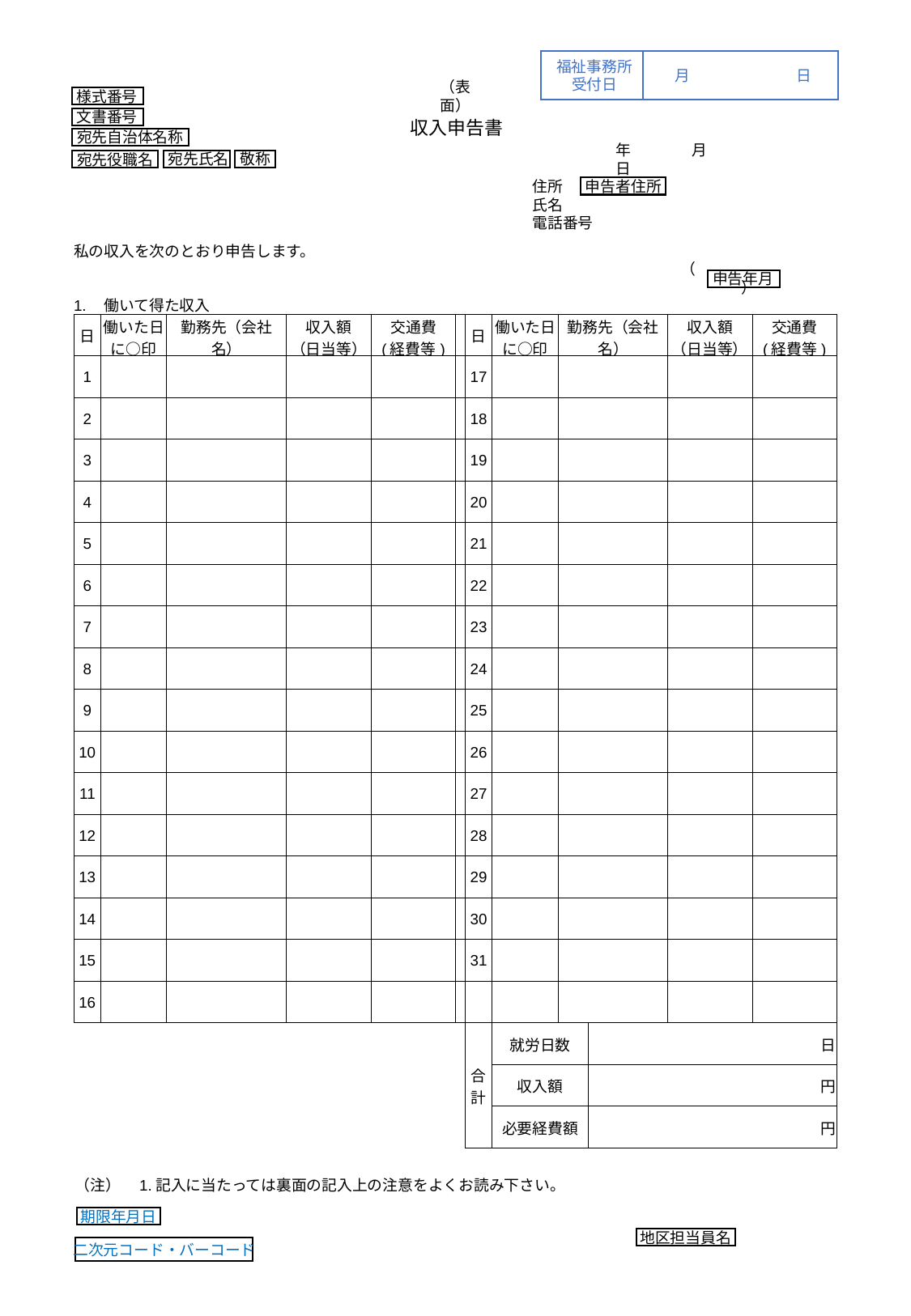

福祉事務所
受付日
月	日
（表面）
様式番号
文書番号
収入申告書
宛先自治体名称
敬称
宛先氏名
宛先役職名

　　住所
　　氏名
　　電話番号

私の収入を次のとおり申告します。

働いて得た収入
　　年　　　　月　　　日
申告者住所
（　　　　　　　　　　　）
申告年月
| 日 | 働いた日 に○印 | 勤務先（会社名） |  | 収入額 （日当等） | 交通費 (経費等) |  | 日 | 働いた日 に○印 | 勤務先（会社名） |  | 収入額 （日当等） | 交通費 (経費等) |
| --- | --- | --- | --- | --- | --- | --- | --- | --- | --- | --- | --- | --- |
| 1 |  |  |  |  |  |  | 17 |  |  |  |  |  |
| 2 |  |  |  |  |  |  | 18 |  |  |  |  |  |
| 3 |  |  |  |  |  |  | 19 |  |  |  |  |  |
| 4 |  |  |  |  |  |  | 20 |  |  |  |  |  |
| 5 |  |  |  |  |  |  | 21 |  |  |  |  |  |
| 6 |  |  |  |  |  |  | 22 |  |  |  |  |  |
| 7 |  |  |  |  |  |  | 23 |  |  |  |  |  |
| 8 |  |  |  |  |  |  | 24 |  |  |  |  |  |
| 9 |  |  |  |  |  |  | 25 |  |  |  |  |  |
| 10 |  |  |  |  |  |  | 26 |  |  |  |  |  |
| 11 |  |  |  |  |  |  | 27 |  |  |  |  |  |
| 12 |  |  |  |  |  |  | 28 |  |  |  |  |  |
| 13 |  |  |  |  |  |  | 29 |  |  |  |  |  |
| 14 |  |  |  |  |  |  | 30 |  |  |  |  |  |
| 15 |  |  |  |  |  |  | 31 |  |  |  |  |  |
| 16 |  |  |  |  |  |  |  |  |  |  |  |  |
|  |  |  |  |  |  |  | 合 計 | 就労日数 |  | 日 |  |  |
|  |  |  |  |  |  |  |  | 収入額 |  | 円 |  |  |
|  |  |  |  |  |  |  |  | 必要経費額 |  | 円 |  |  |
（注）　1.記入に当たっては裏面の記入上の注意をよくお読み下さい。
期限年月日
地区担当員名
二次元コード・バーコード